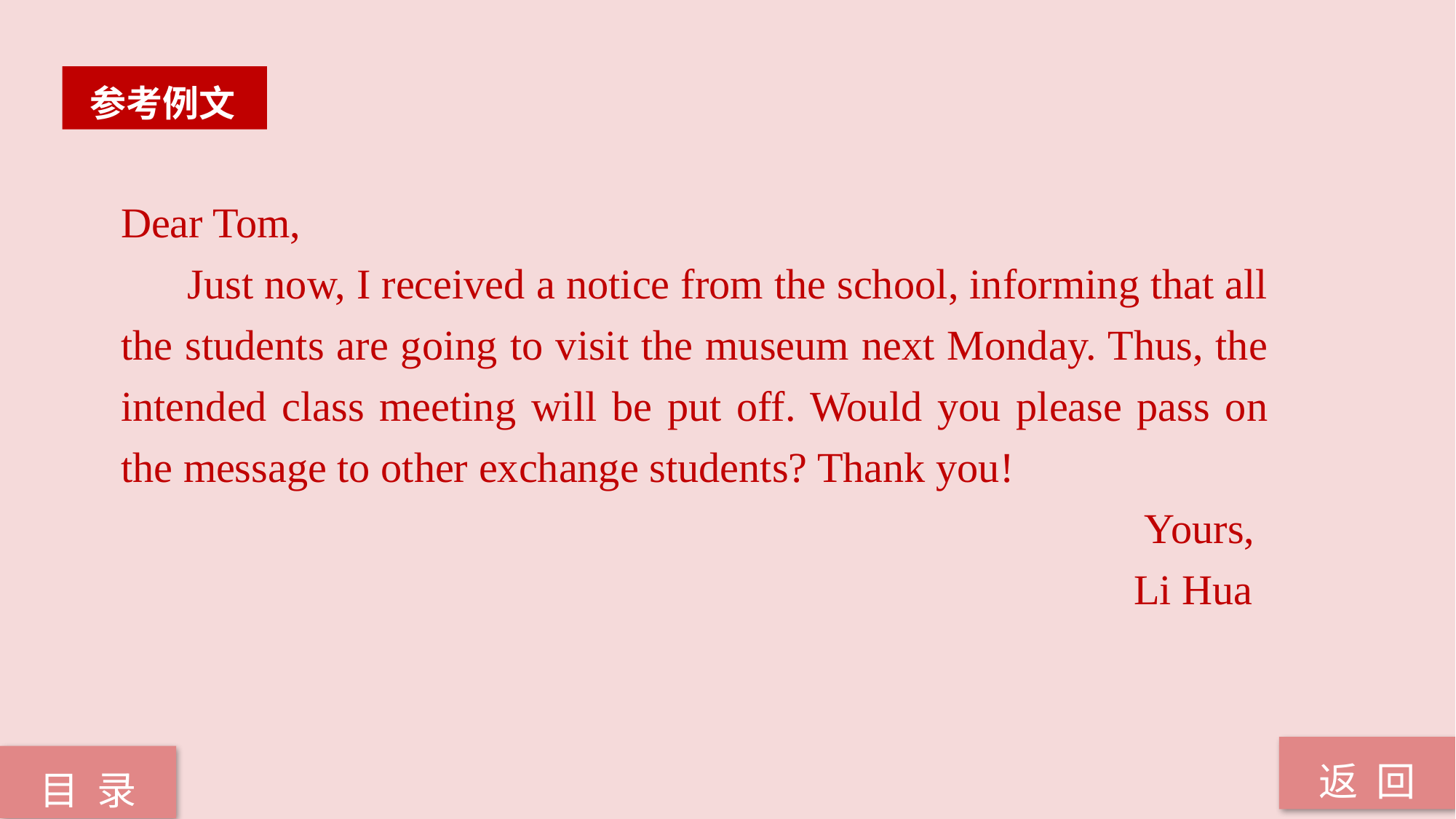

参考例文
Dear Tom,
      Just now, I received a notice from the school, informing that all the students are going to visit the museum next Monday. Thus, the intended class meeting will be put off. Would you please pass on the message to other exchange students? Thank you!
                                                                                                 Yours,
                                                                                                Li Hua
返  回